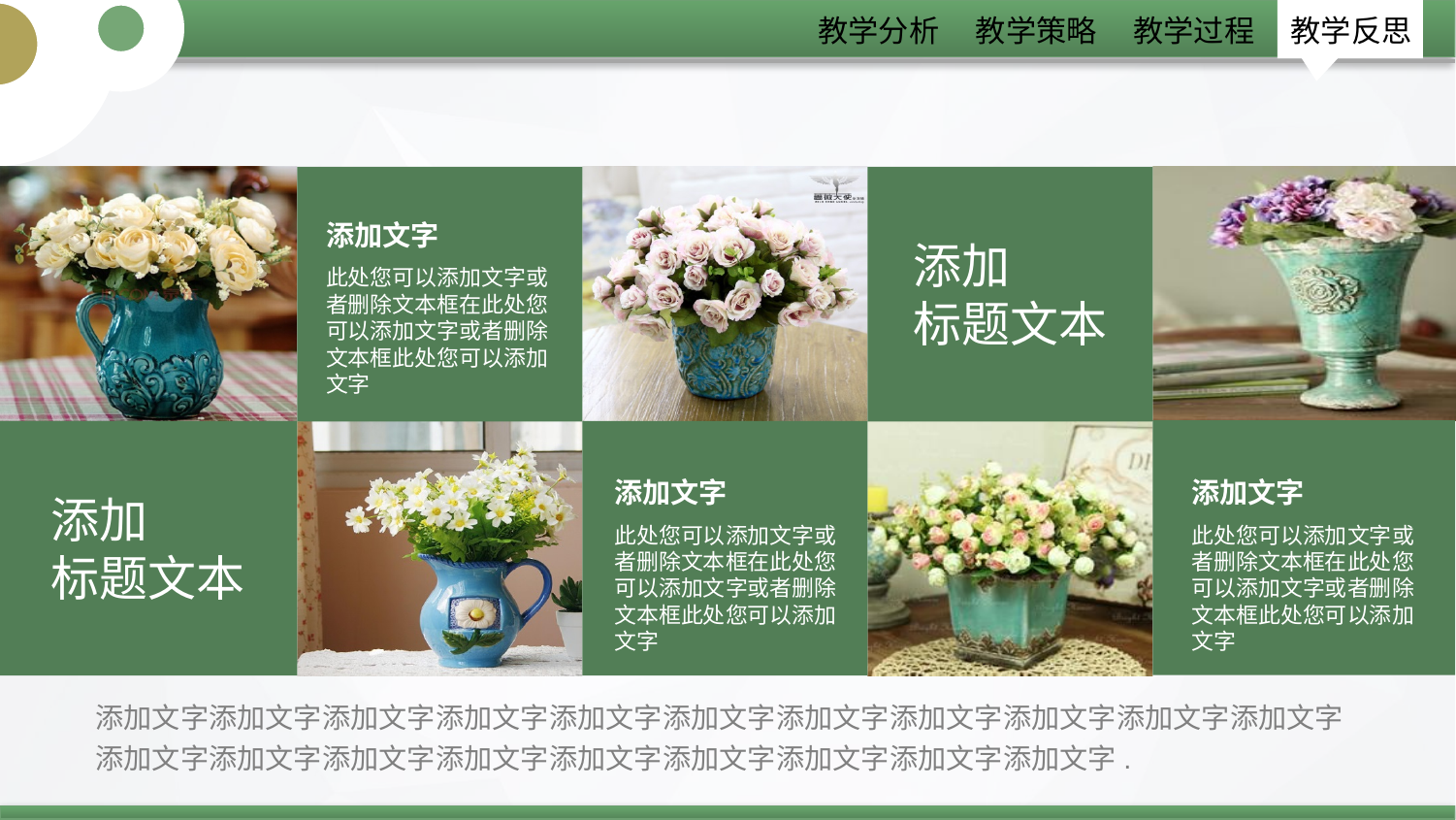

添加文字
此处您可以添加文字或者删除文本框在此处您可以添加文字或者删除文本框此处您可以添加文字

添加
标题文本

添加文字
此处您可以添加文字或者删除文本框在此处您可以添加文字或者删除文本框此处您可以添加文字

添加
标题文本

添加文字
此处您可以添加文字或者删除文本框在此处您可以添加文字或者删除文本框此处您可以添加文字

添加文字添加文字添加文字添加文字添加文字添加文字添加文字添加文字添加文字添加文字添加文字添加文字添加文字添加文字添加文字添加文字添加文字添加文字添加文字添加文字.